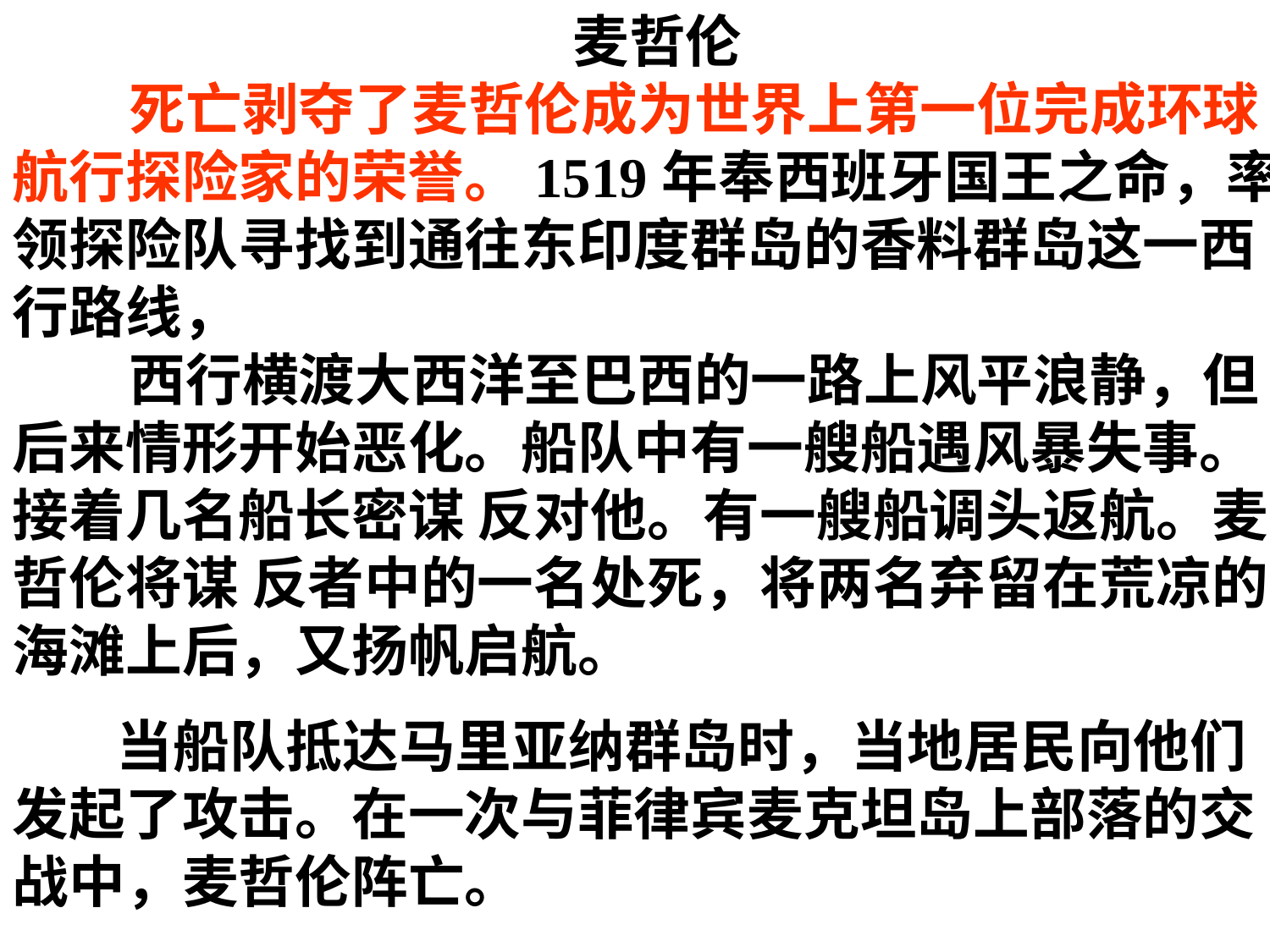

麦哲伦
        死亡剥夺了麦哲伦成为世界上第一位完成环球航行探险家的荣誉。1519年奉西班牙国王之命，率领探险队寻找到通往东印度群岛的香料群岛这一西行路线，
        西行横渡大西洋至巴西的一路上风平浪静，但后来情形开始恶化。船队中有一艘船遇风暴失事。接着几名船长密谋 反对他。有一艘船调头返航。麦哲伦将谋 反者中的一名处死，将两名弃留在荒凉的海滩上后，又扬帆启航。
       当船队抵达马里亚纳群岛时，当地居民向他们发起了攻击。在一次与菲律宾麦克坦岛上部落的交战中，麦哲伦阵亡。